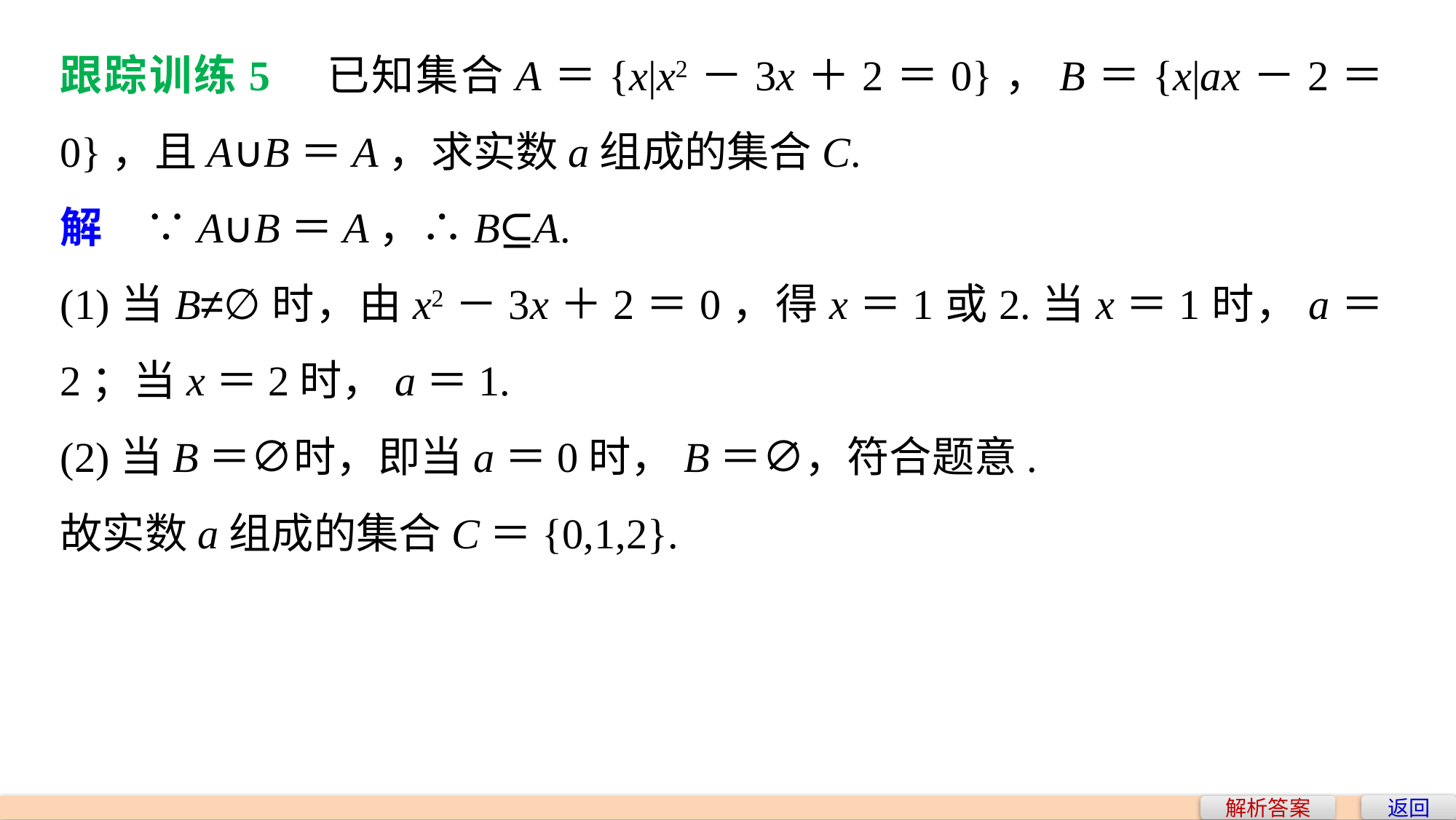

跟踪训练5　已知集合A＝{x|x2－3x＋2＝0}，B＝{x|ax－2＝0}，且A∪B＝A，求实数a组成的集合C.
解　∵A∪B＝A，∴B⊆A.
(1)当B≠∅时，由x2－3x＋2＝0，得x＝1或2.当x＝1时，a＝2；当x＝2时，a＝1.
(2)当B＝∅时，即当a＝0时，B＝∅，符合题意.
故实数a组成的集合C＝{0,1,2}.
返回
解析答案